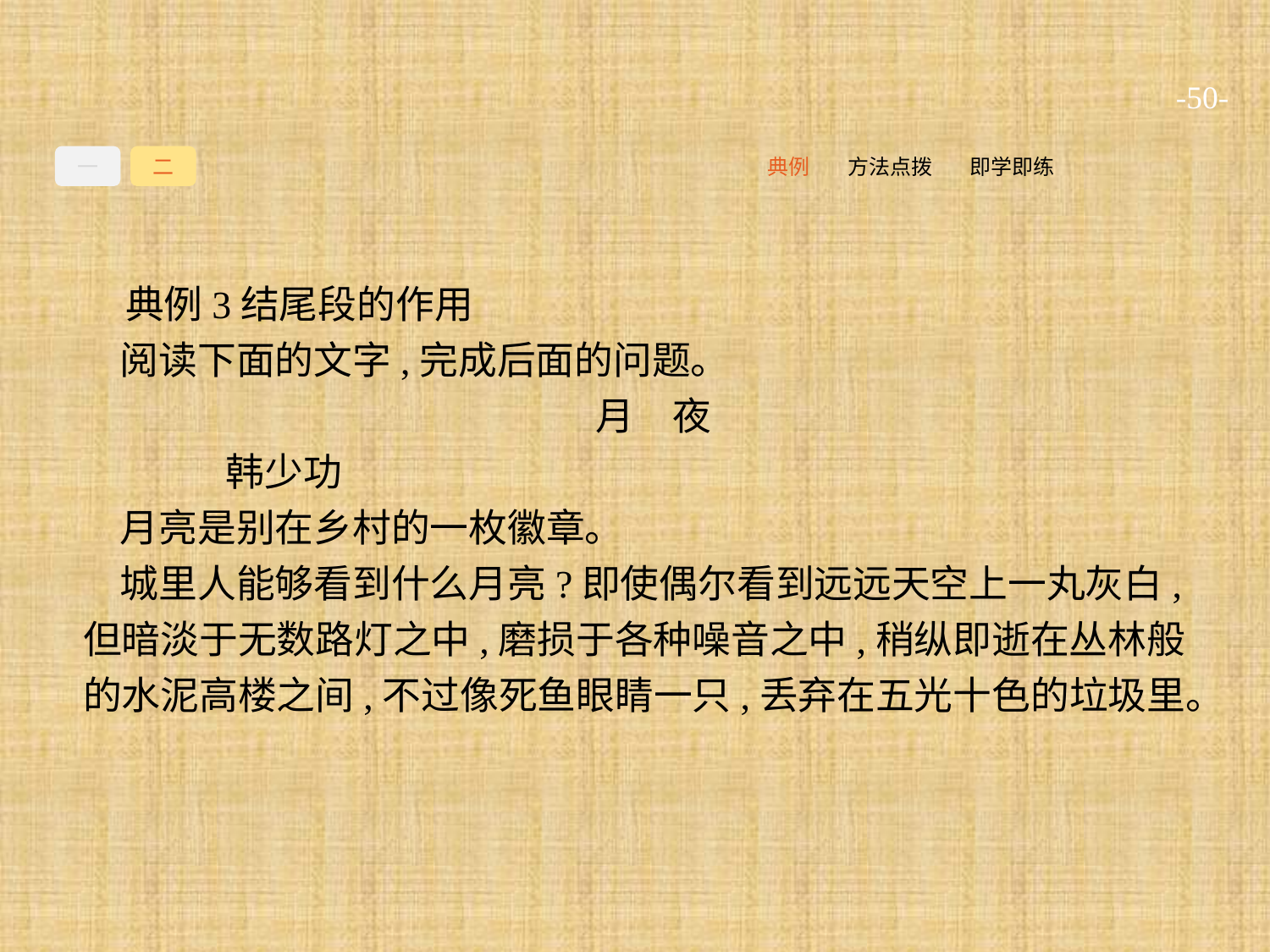

-50-
一
二
即学即练
方法点拨
典例
典例3结尾段的作用
阅读下面的文字,完成后面的问题。
月　夜
	韩少功
月亮是别在乡村的一枚徽章。
城里人能够看到什么月亮?即使偶尔看到远远天空上一丸灰白,但暗淡于无数路灯之中,磨损于各种噪音之中,稍纵即逝在丛林般的水泥高楼之间,不过像死鱼眼睛一只,丢弃在五光十色的垃圾里。